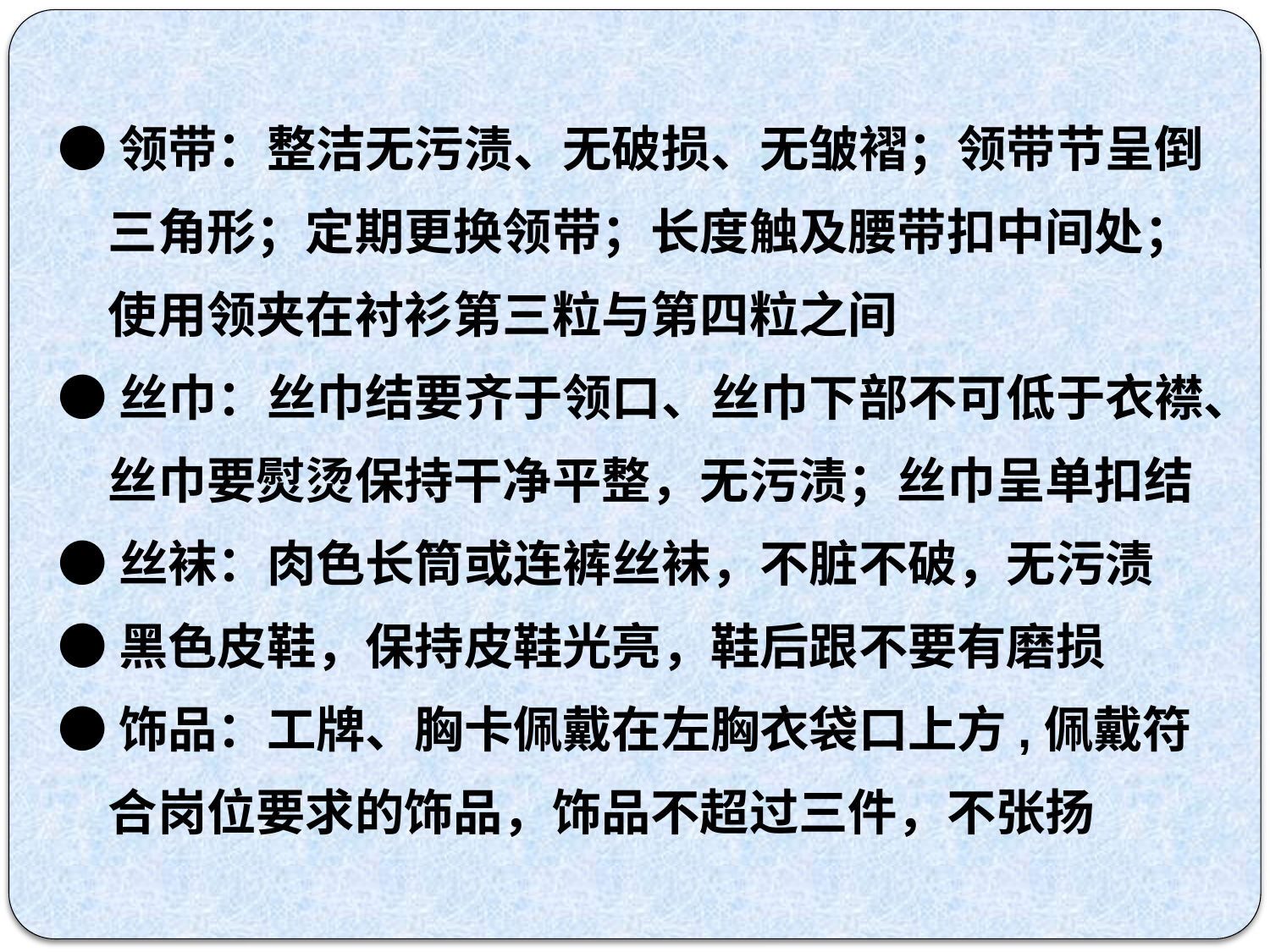

●领带：整洁无污渍、无破损、无皱褶；领带节呈倒三角形；定期更换领带；长度触及腰带扣中间处；使用领夹在衬衫第三粒与第四粒之间
●丝巾：丝巾结要齐于领口、丝巾下部不可低于衣襟、丝巾要熨烫保持干净平整，无污渍；丝巾呈单扣结
●丝袜：肉色长筒或连裤丝袜，不脏不破，无污渍
●黑色皮鞋，保持皮鞋光亮，鞋后跟不要有磨损
●饰品：工牌、胸卡佩戴在左胸衣袋口上方,佩戴符合岗位要求的饰品，饰品不超过三件，不张扬